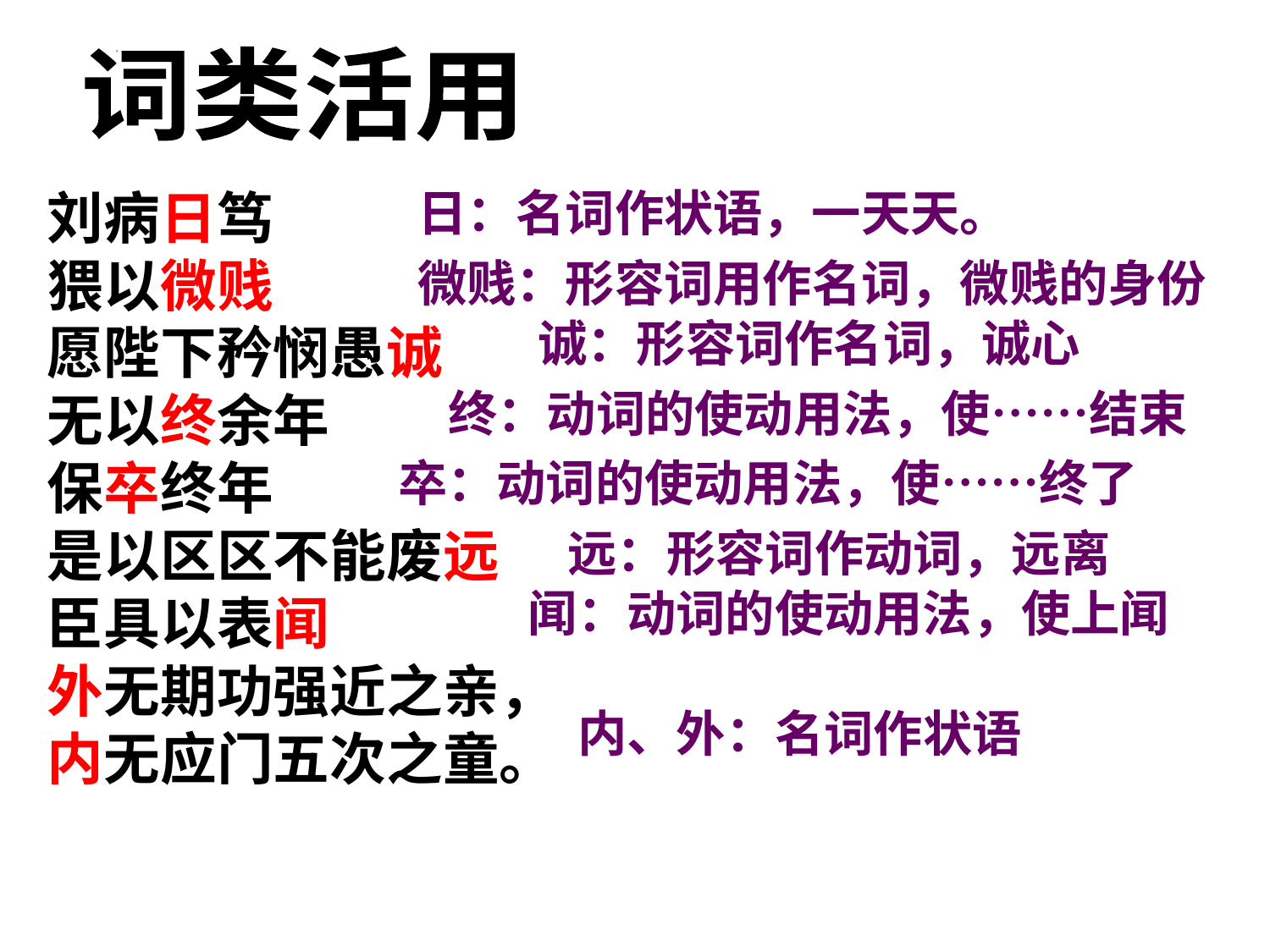

词类活用
刘病日笃
猥以微贱
愿陛下矜悯愚诚
无以终余年
保卒终年
是以区区不能废远
臣具以表闻
外无期功强近之亲，
内无应门五次之童。
日：名词作状语，一天天。
微贱：形容词用作名词，微贱的身份
诚：形容词作名词，诚心
终：动词的使动用法，使……结束
卒：动词的使动用法，使……终了
远：形容词作动词，远离
闻：动词的使动用法，使上闻
内、外：名词作状语